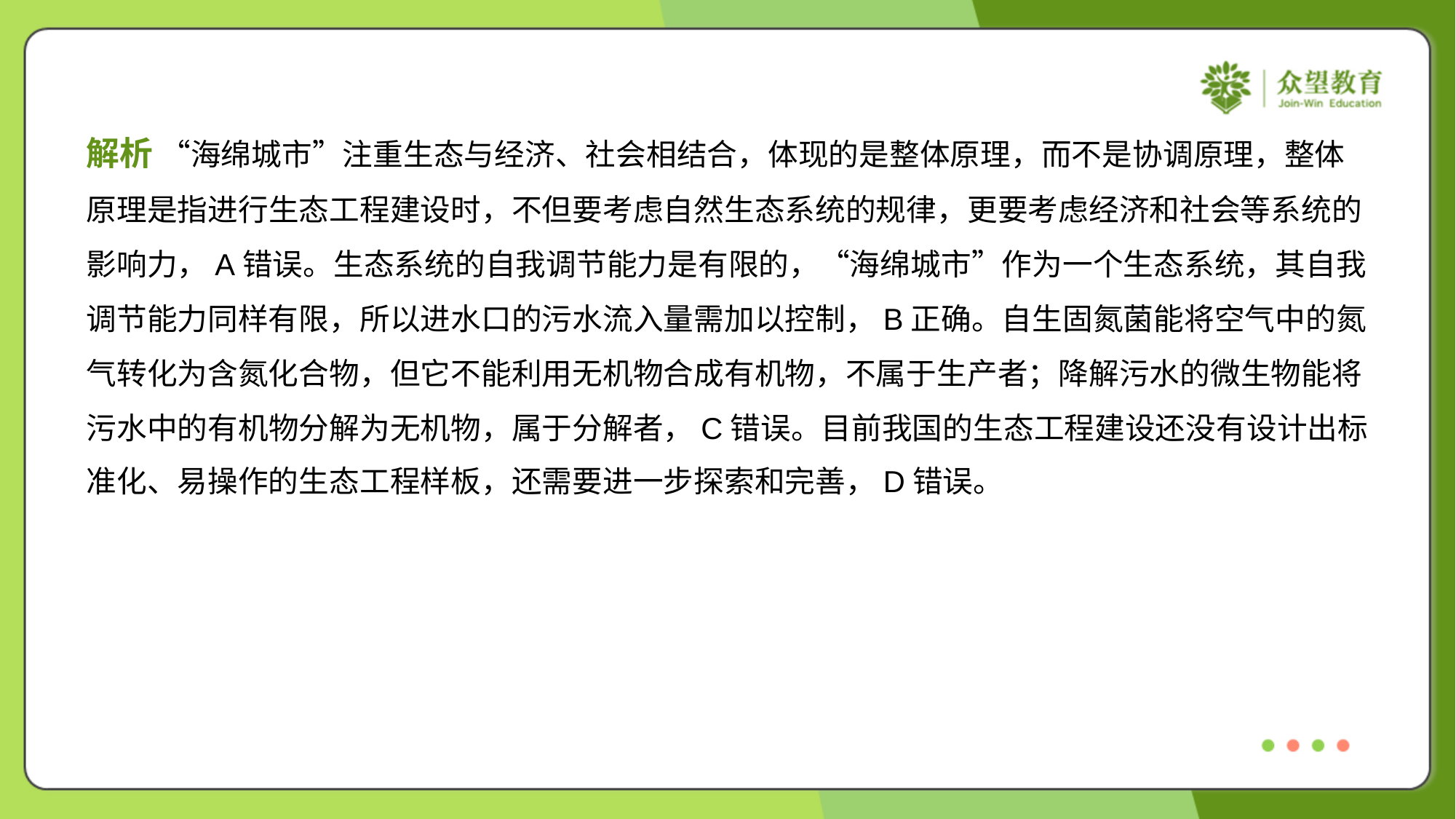

解析 “海绵城市”注重生态与经济、社会相结合，体现的是整体原理，而不是协调原理，整体
原理是指进行生态工程建设时，不但要考虑自然生态系统的规律，更要考虑经济和社会等系统的
影响力，A错误。生态系统的自我调节能力是有限的，“海绵城市”作为一个生态系统，其自我
调节能力同样有限，所以进水口的污水流入量需加以控制，B正确。自生固氮菌能将空气中的氮
气转化为含氮化合物，但它不能利用无机物合成有机物，不属于生产者；降解污水的微生物能将
污水中的有机物分解为无机物，属于分解者，C错误。目前我国的生态工程建设还没有设计出标
准化、易操作的生态工程样板，还需要进一步探索和完善，D错误。